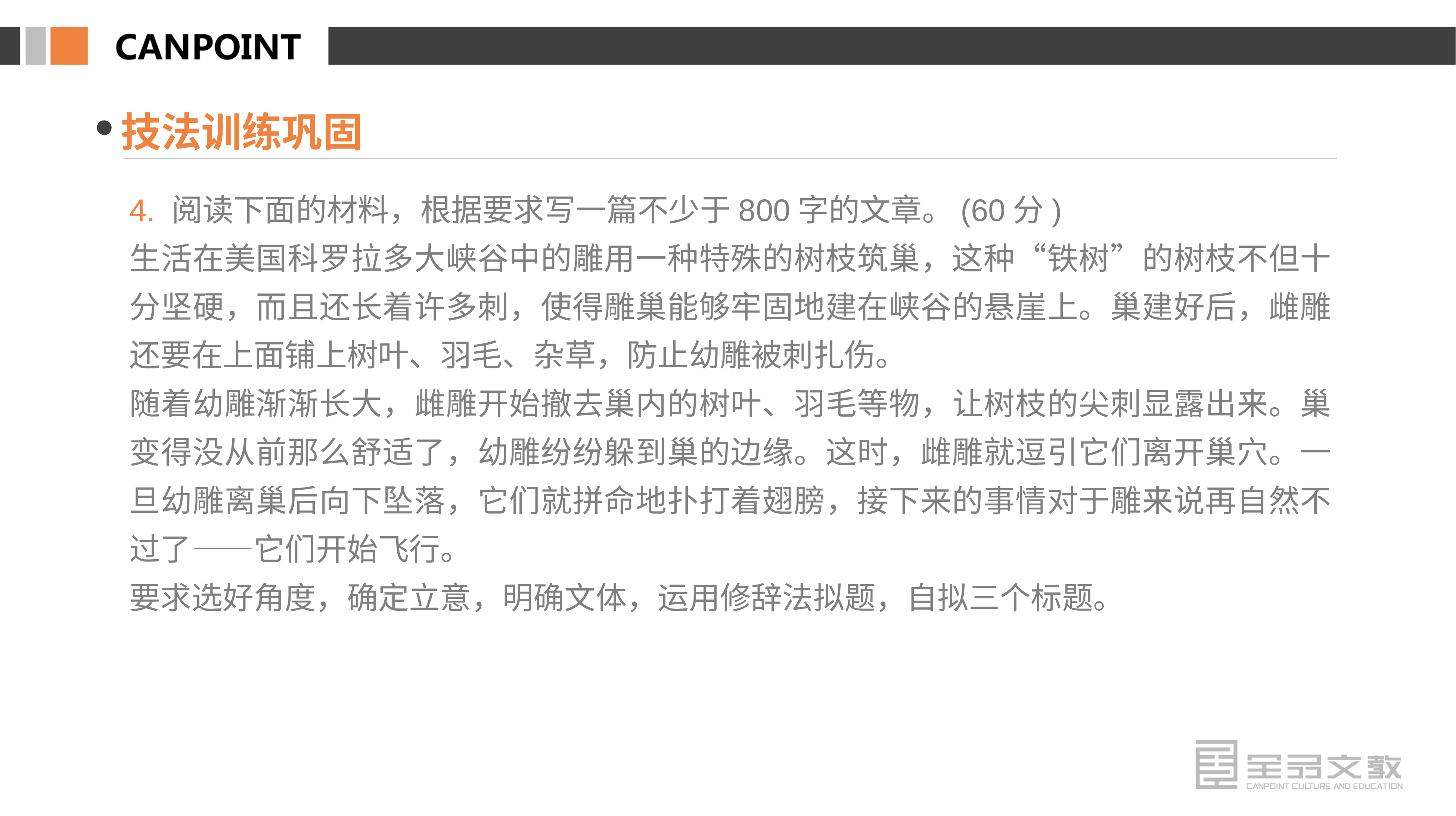

技法训练巩固

4. 阅读下面的材料，根据要求写一篇不少于800字的文章。(60分)
生活在美国科罗拉多大峡谷中的雕用一种特殊的树枝筑巢，这种“铁树”的树枝不但十分坚硬，而且还长着许多刺，使得雕巢能够牢固地建在峡谷的悬崖上。巢建好后，雌雕还要在上面铺上树叶、羽毛、杂草，防止幼雕被刺扎伤。
随着幼雕渐渐长大，雌雕开始撤去巢内的树叶、羽毛等物，让树枝的尖刺显露出来。巢变得没从前那么舒适了，幼雕纷纷躲到巢的边缘。这时，雌雕就逗引它们离开巢穴。一旦幼雕离巢后向下坠落，它们就拼命地扑打着翅膀，接下来的事情对于雕来说再自然不过了——它们开始飞行。
要求选好角度，确定立意，明确文体，运用修辞法拟题，自拟三个标题。